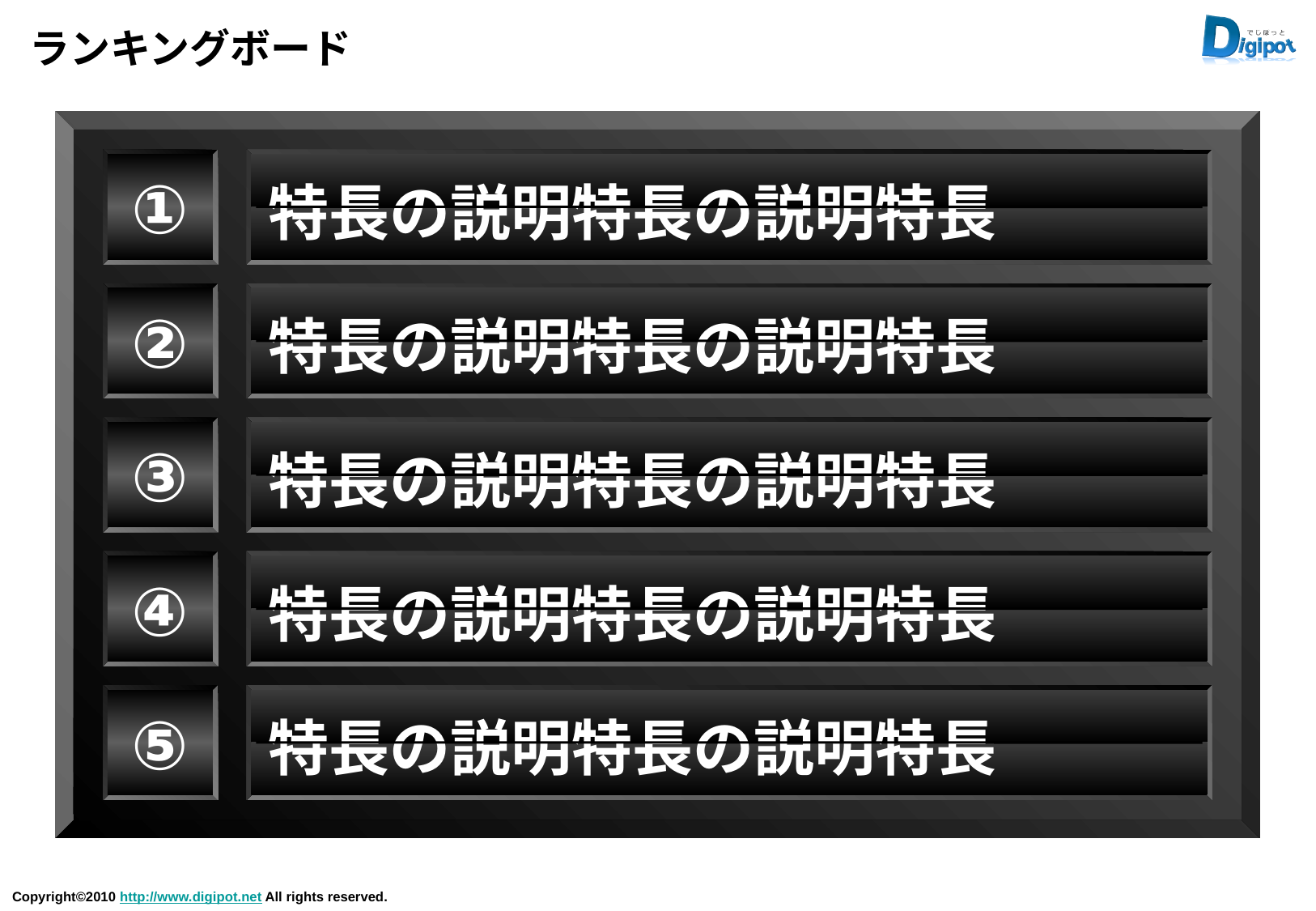

# ランキングボード

①

特長の説明特長の説明特長

②

特長の説明特長の説明特長

③

特長の説明特長の説明特長

④

特長の説明特長の説明特長

⑤

特長の説明特長の説明特長